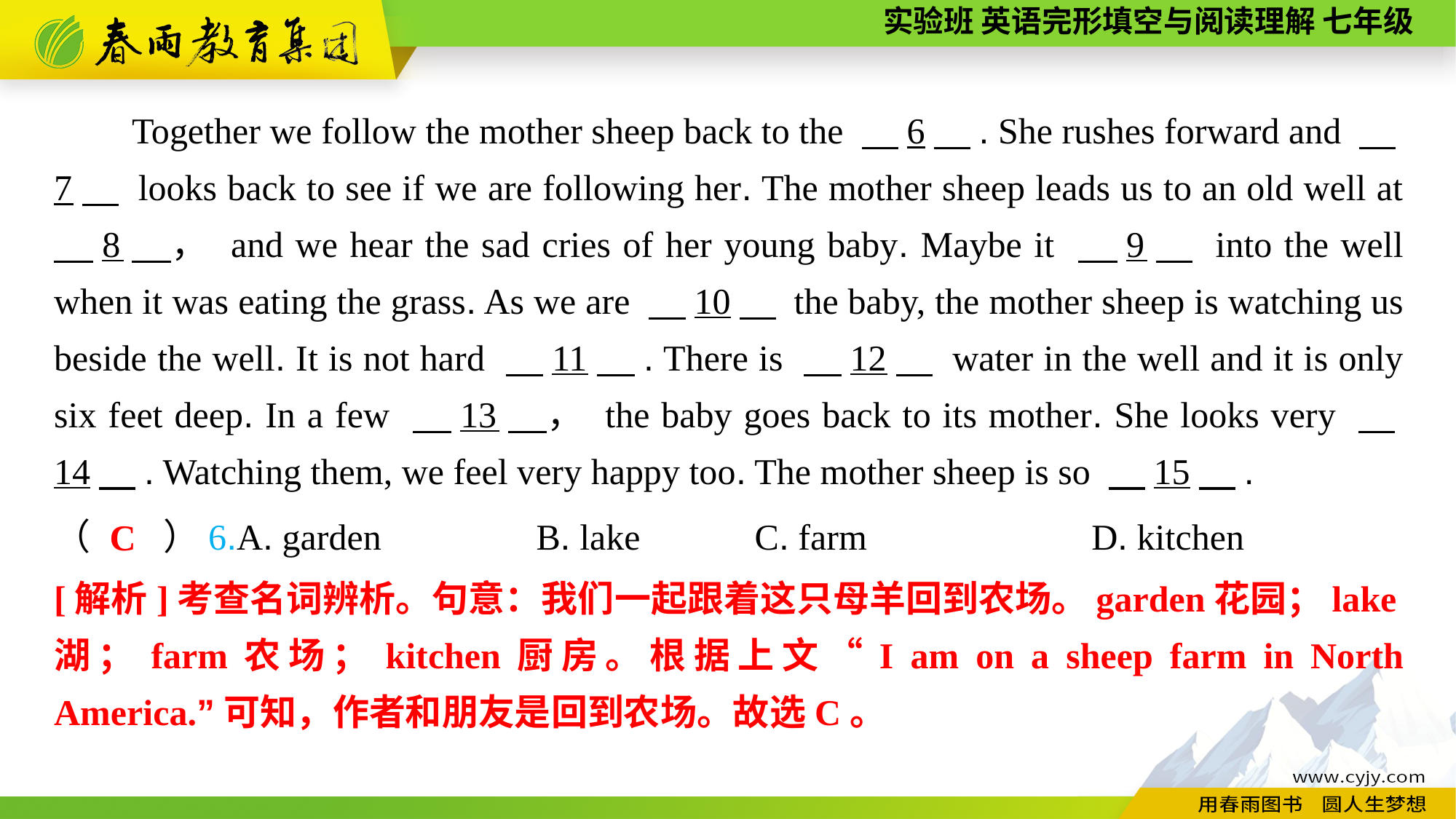

Together we follow the mother sheep back to the 　6　. She rushes forward and 　7　 looks back to see if we are following her. The mother sheep leads us to an old well at 　8　， and we hear the sad cries of her young baby. Maybe it 　9　 into the well when it was eating the grass. As we are 　10　 the baby, the mother sheep is watching us beside the well. It is not hard 　11　. There is 　12　 water in the well and it is only six feet deep. In a few 　13　， the baby goes back to its mother. She looks very 　14　. Watching them, we feel very happy too. The mother sheep is so 　15　.
（　　）6.A. garden                 B. lake	     C. farm	                  D. kitchen
C
[解析]考查名词辨析。句意：我们一起跟着这只母羊回到农场。garden花园；lake湖；farm农场；kitchen厨房。根据上文“I am on a sheep farm in North America.”可知，作者和朋友是回到农场。故选C。